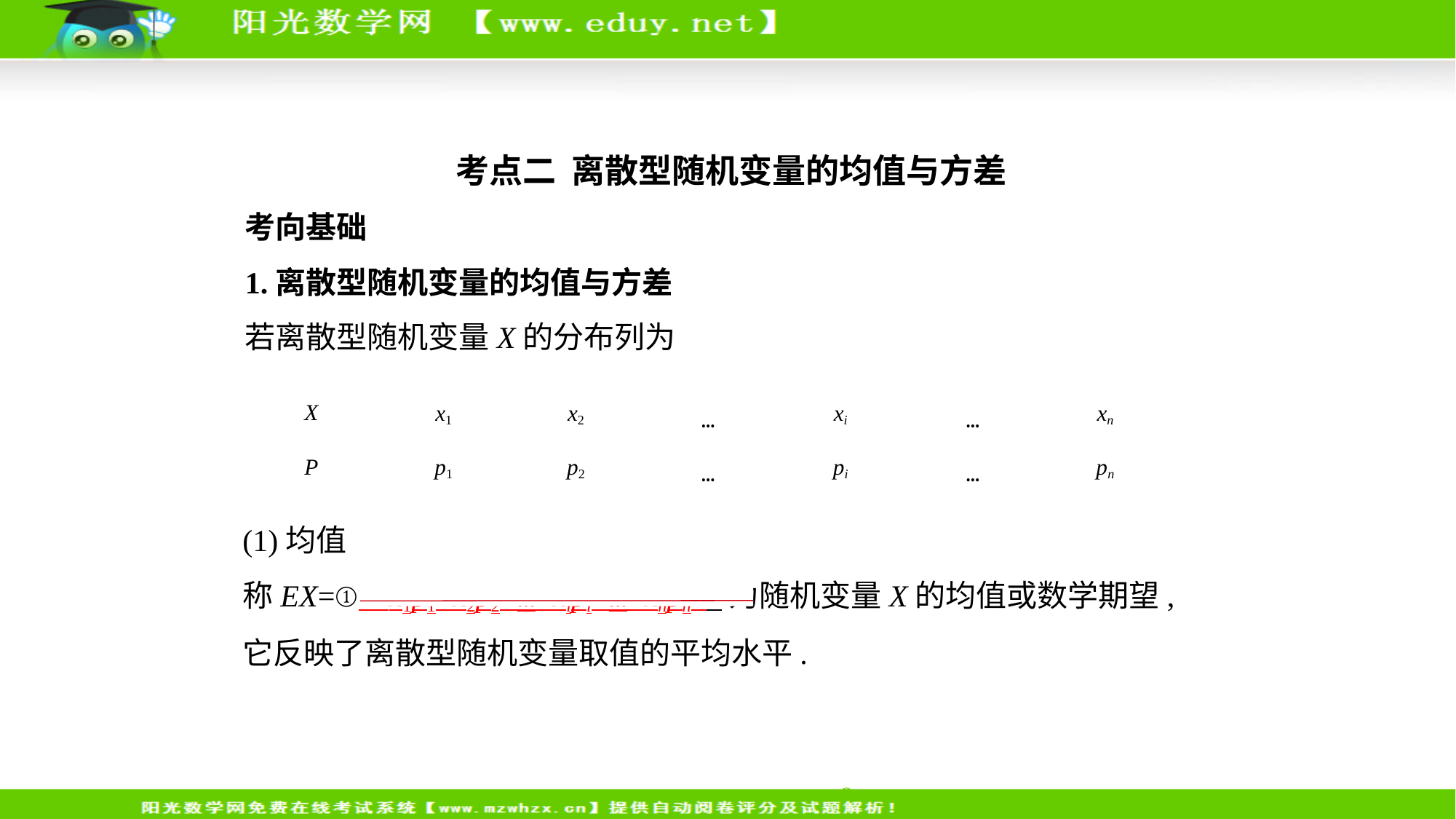

考点二  离散型随机变量的均值与方差
考向基础
1.离散型随机变量的均值与方差
若离散型随机变量X的分布列为
| X | x1 | x2 | … | xi | … | xn |
| --- | --- | --- | --- | --- | --- | --- |
| P | p1 | p2 | … | pi | … | pn |
(1)均值
称EX=①    x1p1+x2p2+…+xipi+…+xnpn    为随机变量X的均值或数学期望,
它反映了离散型随机变量取值的平均水平.